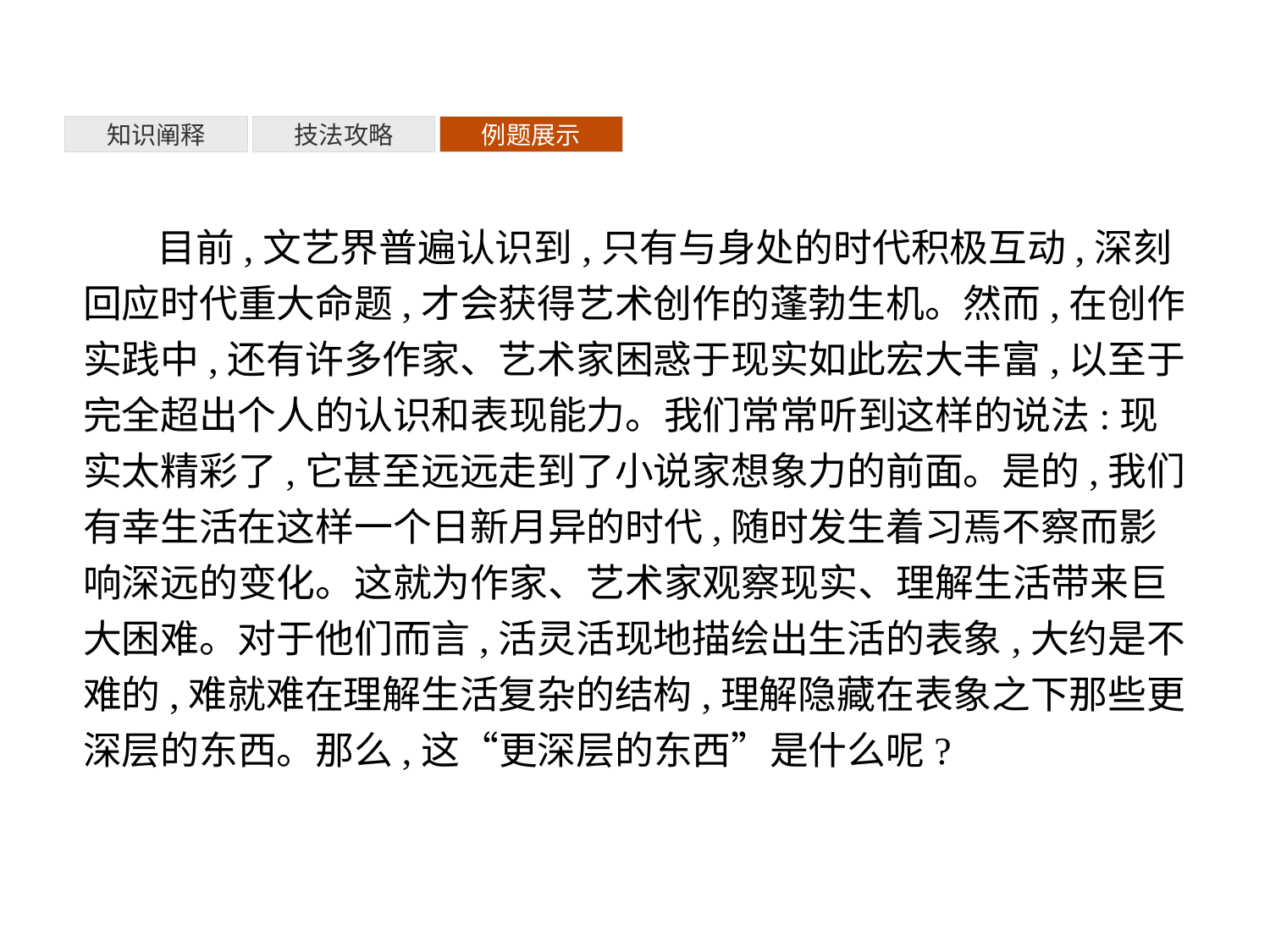

知识阐释
技法攻略
例题展示
目前,文艺界普遍认识到,只有与身处的时代积极互动,深刻回应时代重大命题,才会获得艺术创作的蓬勃生机。然而,在创作实践中,还有许多作家、艺术家困惑于现实如此宏大丰富,以至于完全超出个人的认识和表现能力。我们常常听到这样的说法:现实太精彩了,它甚至远远走到了小说家想象力的前面。是的,我们有幸生活在这样一个日新月异的时代,随时发生着习焉不察而影响深远的变化。这就为作家、艺术家观察现实、理解生活带来巨大困难。对于他们而言,活灵活现地描绘出生活的表象,大约是不难的,难就难在理解生活复杂的结构,理解隐藏在表象之下那些更深层的东西。那么,这“更深层的东西”是什么呢?